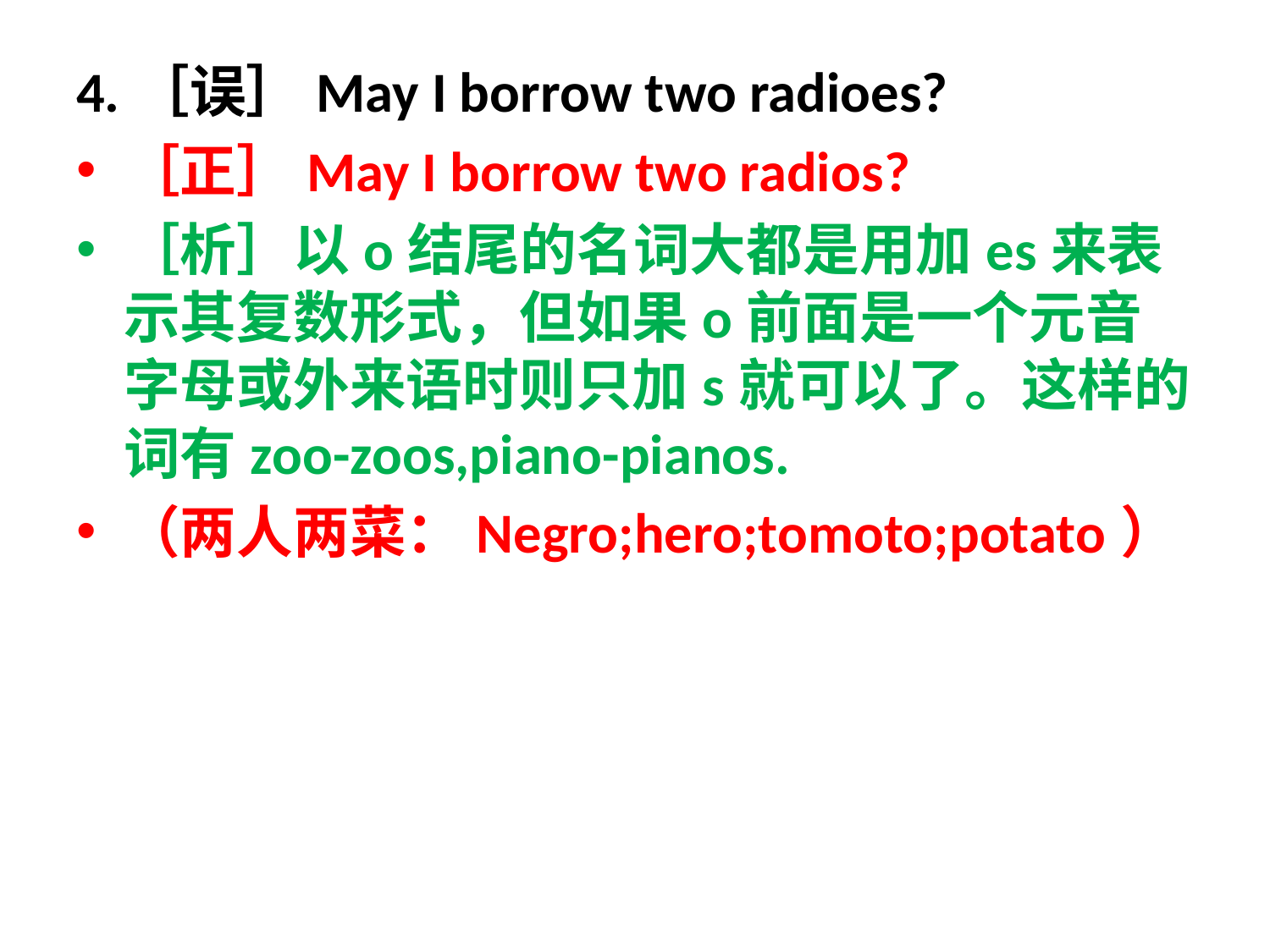

4.［误］May I borrow two radioes?
［正］May I borrow two radios?
［析］以o结尾的名词大都是用加es来表示其复数形式，但如果o前面是一个元音字母或外来语时则只加s就可以了。这样的词有zoo-zoos,piano-pianos.
（两人两菜：Negro;hero;tomoto;potato）